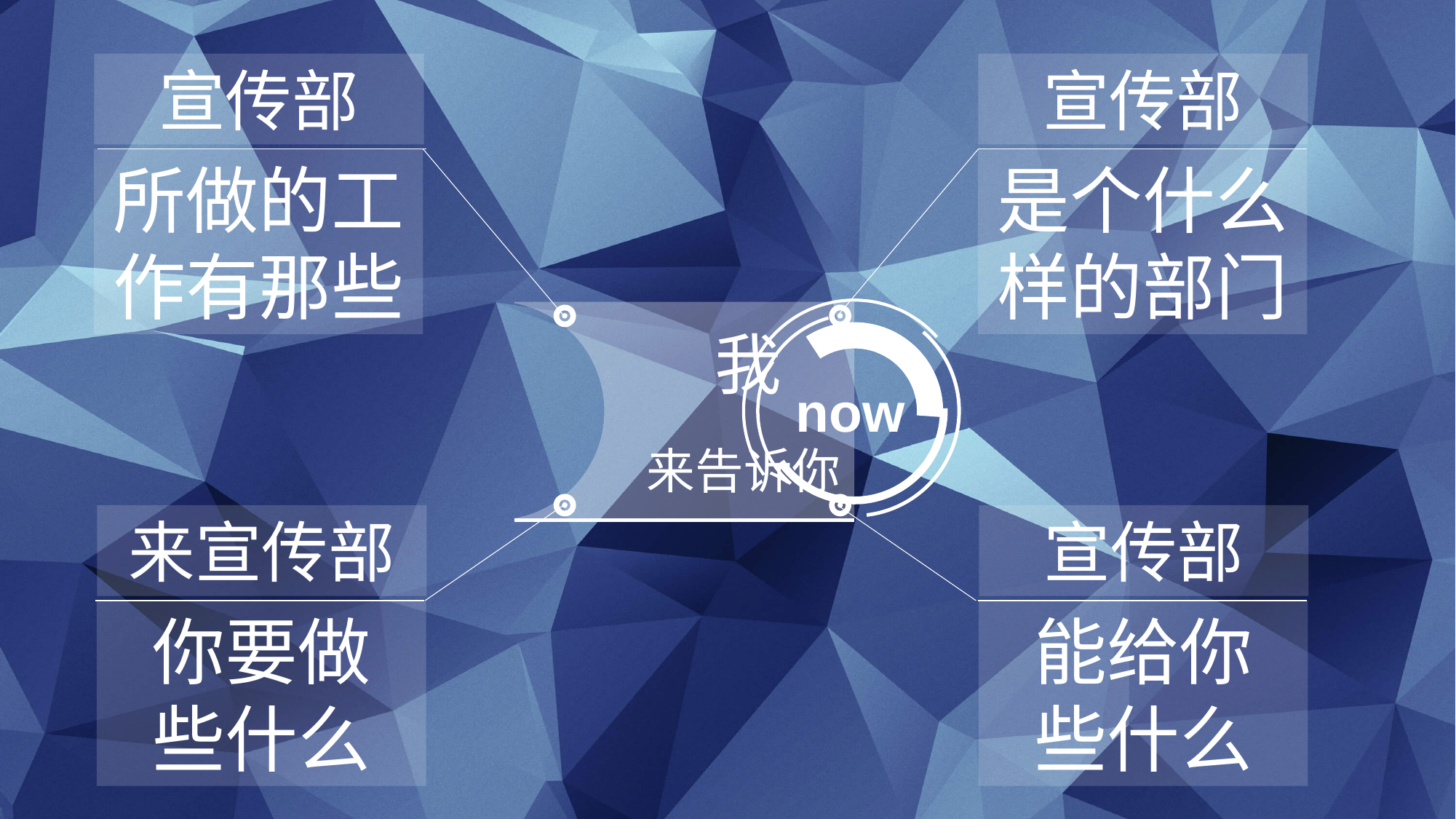

宣传部
宣传部
所做的工作有那些
是个什么样的部门

我

now
来告诉你

来宣传部
宣传部
你要做
些什么
能给你
些什么